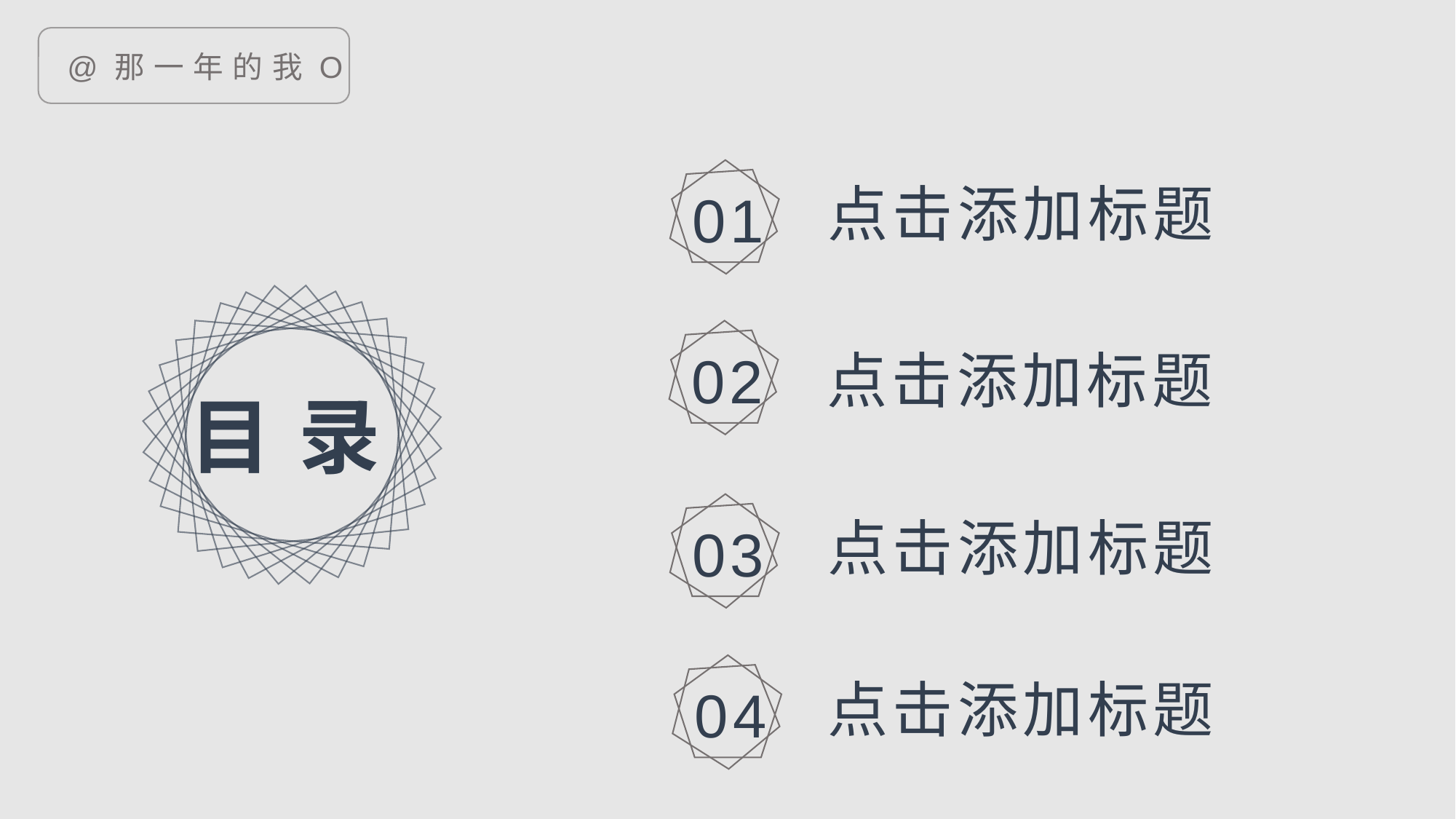

@那一年的我O

01
点击添加标题

目 录

02
点击添加标题

03
点击添加标题

04
点击添加标题